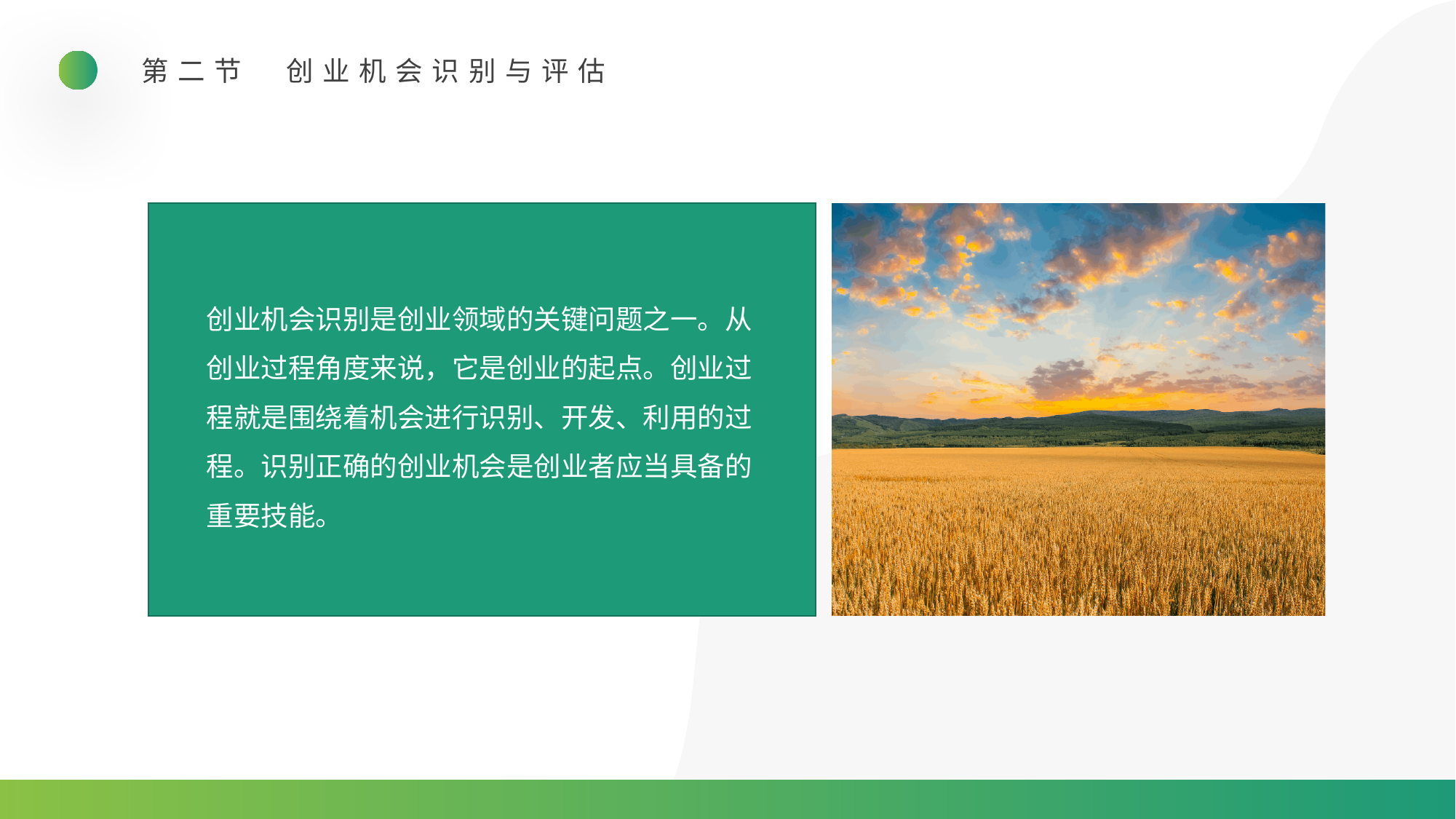

第二节　创业机会识别与评估

创业机会识别是创业领域的关键问题之一。从创业过程角度来说，它是创业的起点。创业过程就是围绕着机会进行识别、开发、利用的过程。识别正确的创业机会是创业者应当具备的重要技能。